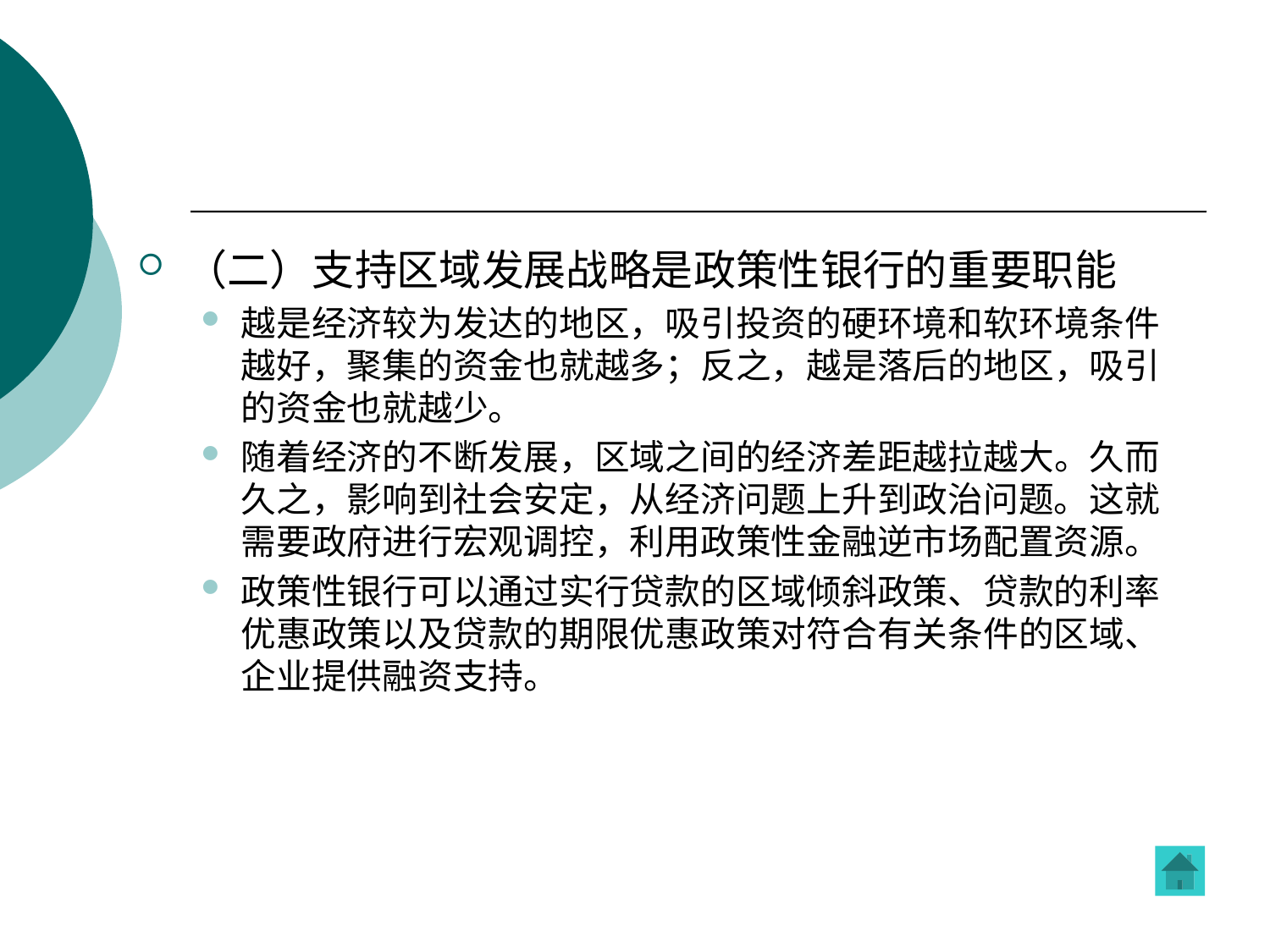

#
（二）支持区域发展战略是政策性银行的重要职能
越是经济较为发达的地区，吸引投资的硬环境和软环境条件越好，聚集的资金也就越多；反之，越是落后的地区，吸引的资金也就越少。
随着经济的不断发展，区域之间的经济差距越拉越大。久而久之，影响到社会安定，从经济问题上升到政治问题。这就需要政府进行宏观调控，利用政策性金融逆市场配置资源。
政策性银行可以通过实行贷款的区域倾斜政策、贷款的利率优惠政策以及贷款的期限优惠政策对符合有关条件的区域、企业提供融资支持。